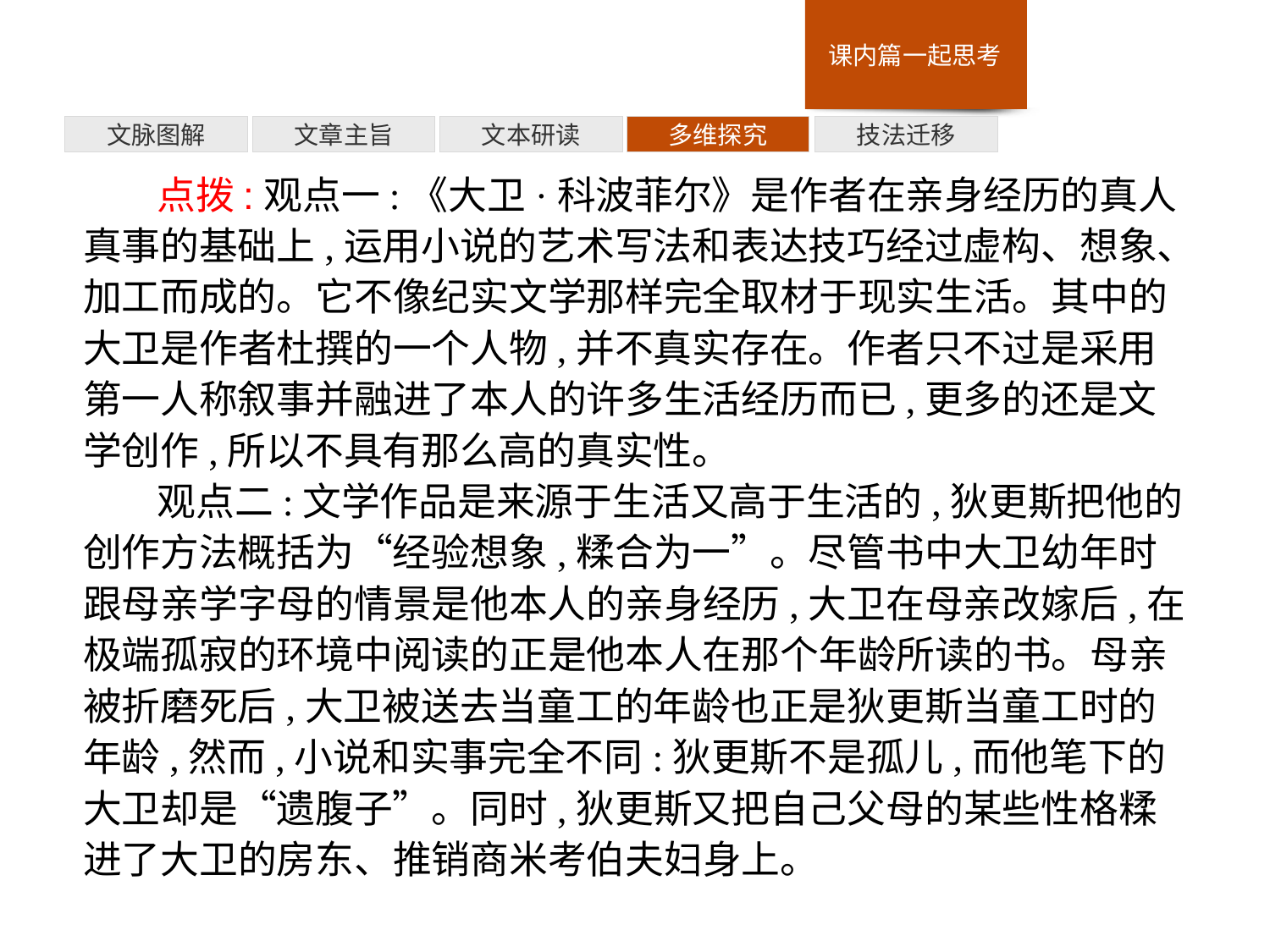

技法迁移
多维探究
文本研读
文章主旨
文脉图解
点拨:观点一:《大卫·科波菲尔》是作者在亲身经历的真人真事的基础上,运用小说的艺术写法和表达技巧经过虚构、想象、加工而成的。它不像纪实文学那样完全取材于现实生活。其中的大卫是作者杜撰的一个人物,并不真实存在。作者只不过是采用第一人称叙事并融进了本人的许多生活经历而已,更多的还是文学创作,所以不具有那么高的真实性。
观点二:文学作品是来源于生活又高于生活的,狄更斯把他的创作方法概括为“经验想象,糅合为一”。尽管书中大卫幼年时跟母亲学字母的情景是他本人的亲身经历,大卫在母亲改嫁后,在极端孤寂的环境中阅读的正是他本人在那个年龄所读的书。母亲被折磨死后,大卫被送去当童工的年龄也正是狄更斯当童工时的年龄,然而,小说和实事完全不同:狄更斯不是孤儿,而他笔下的大卫却是“遗腹子”。同时,狄更斯又把自己父母的某些性格糅进了大卫的房东、推销商米考伯夫妇身上。